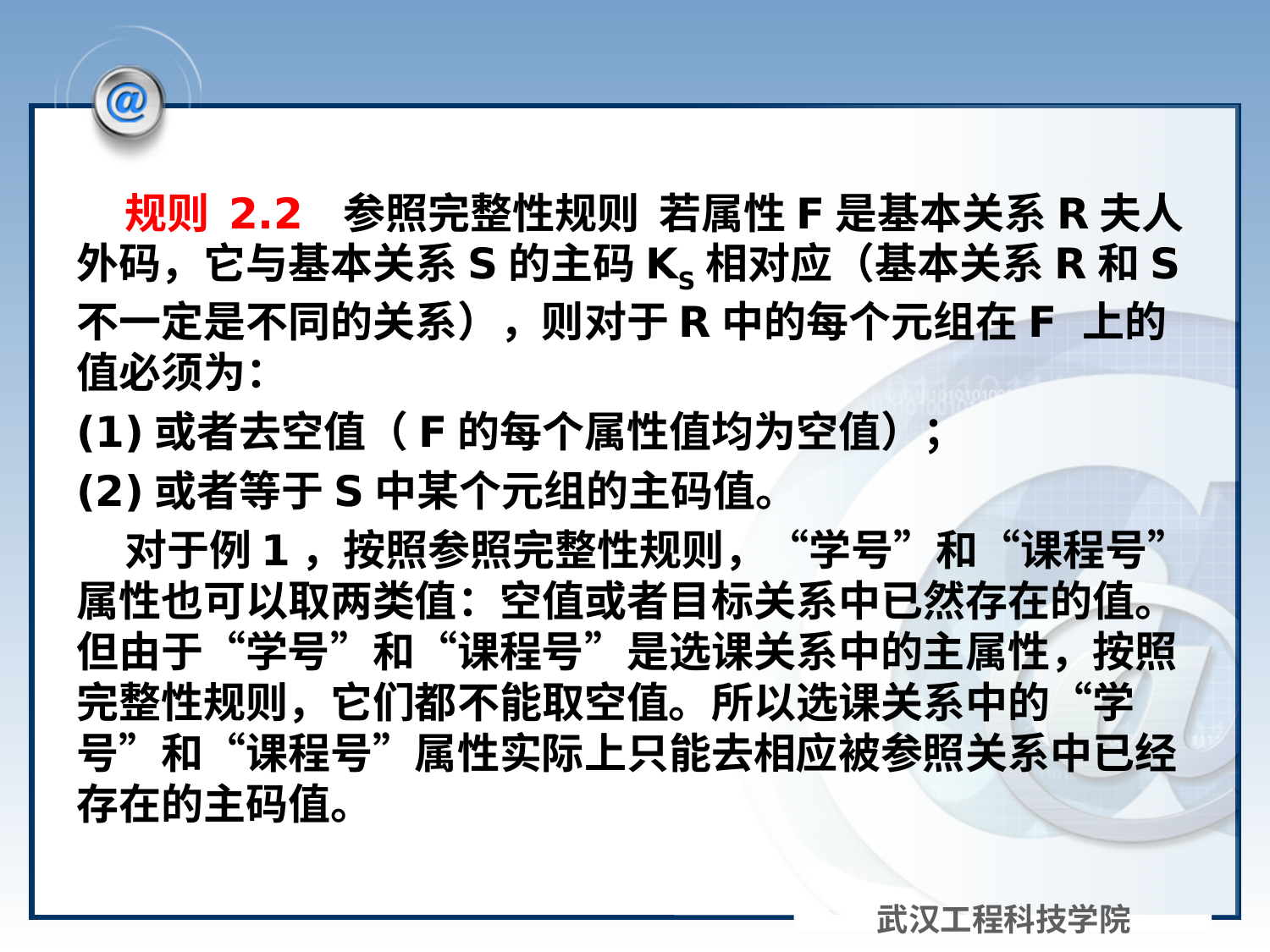

#
    规则 2.2  参照完整性规则  若属性F是基本关系R夫人外码，它与基本关系S的主码KS相对应（基本关系R和S不一定是不同的关系），则对于R中的每个元组在F 上的值必须为：
(1)或者去空值（F的每个属性值均为空值）；
(2)或者等于S中某个元组的主码值。
    对于例1，按照参照完整性规则，“学号”和“课程号”属性也可以取两类值：空值或者目标关系中已然存在的值。但由于“学号”和“课程号”是选课关系中的主属性，按照完整性规则，它们都不能取空值。所以选课关系中的“学号”和“课程号”属性实际上只能去相应被参照关系中已经存在的主码值。

武汉工程科技学院